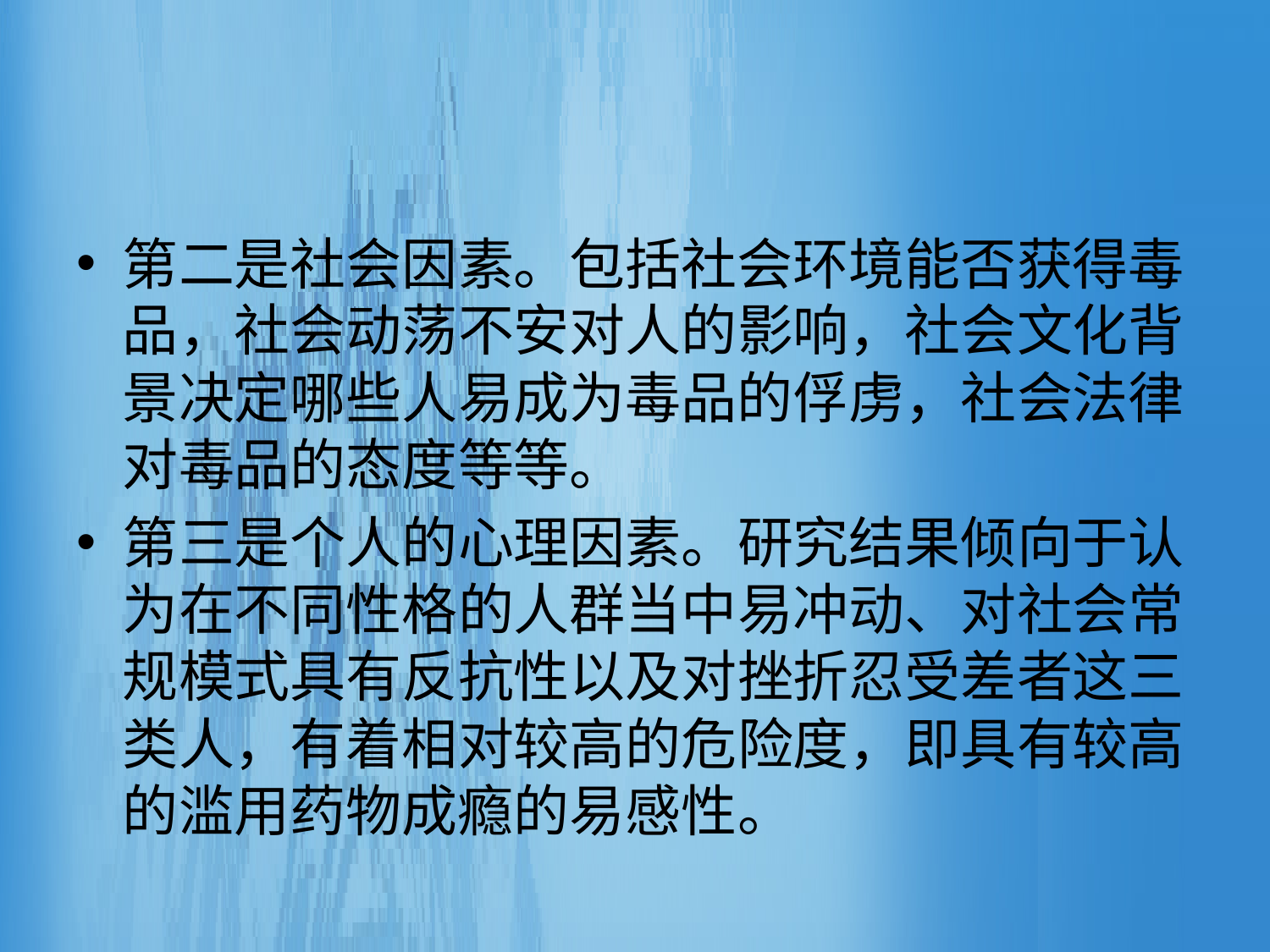

#
第二是社会因素。包括社会环境能否获得毒品，社会动荡不安对人的影响，社会文化背景决定哪些人易成为毒品的俘虏，社会法律对毒品的态度等等。
第三是个人的心理因素。研究结果倾向于认为在不同性格的人群当中易冲动、对社会常规模式具有反抗性以及对挫折忍受差者这三类人，有着相对较高的危险度，即具有较高的滥用药物成瘾的易感性。